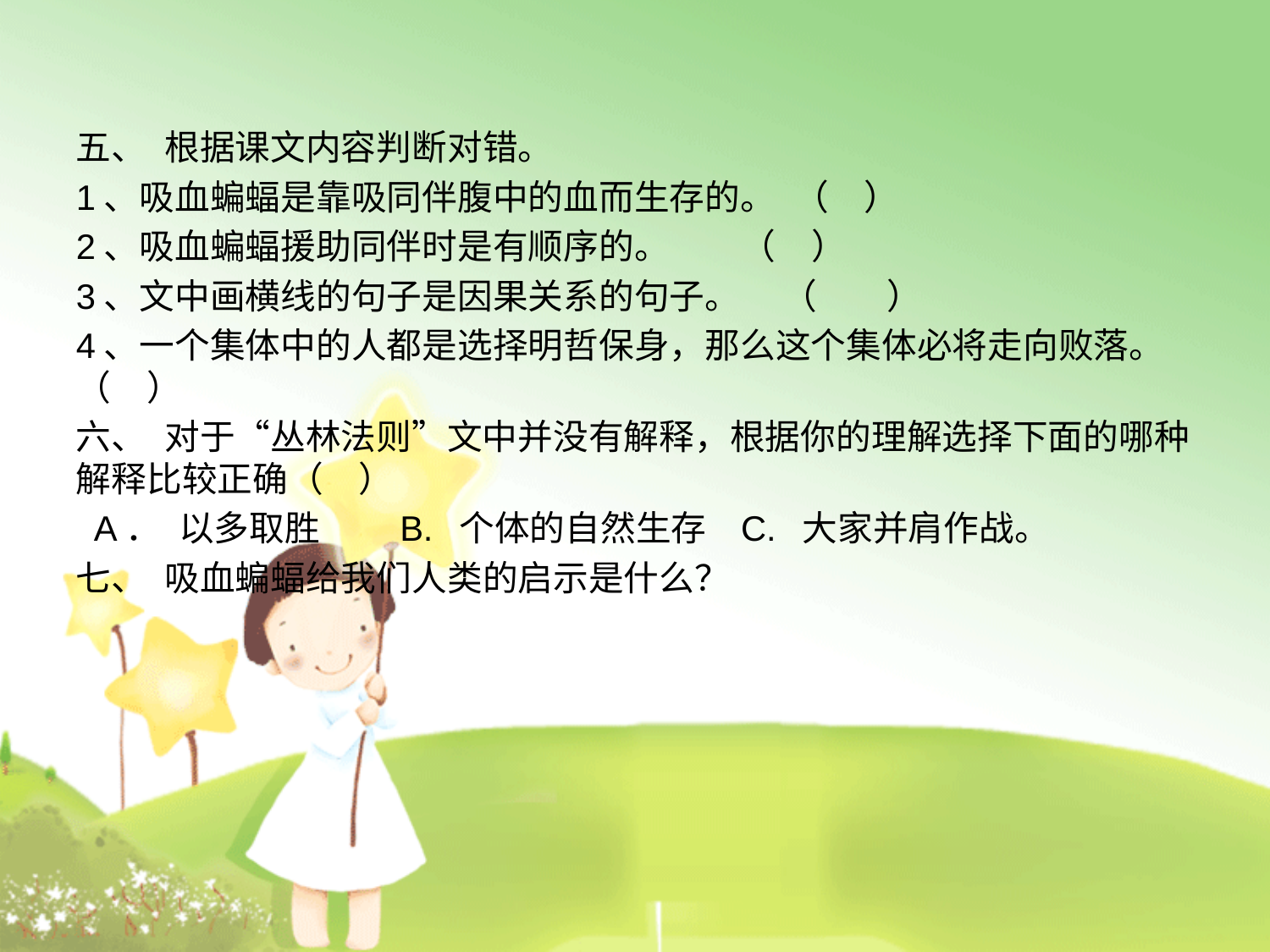

五、 根据课文内容判断对错。
1、吸血蝙蝠是靠吸同伴腹中的血而生存的。 （  ）
2、吸血蝙蝠援助同伴时是有顺序的。    （  ）
3、文中画横线的句子是因果关系的句子。    （         ）
4、一个集体中的人都是选择明哲保身，那么这个集体必将走向败落。（  ）
六、 对于“丛林法则”文中并没有解释，根据你的理解选择下面的哪种 解释比较正确（  ）
 A． 以多取胜    B. 个体的自然生存  C. 大家并肩作战。
七、 吸血蝙蝠给我们人类的启示是什么？